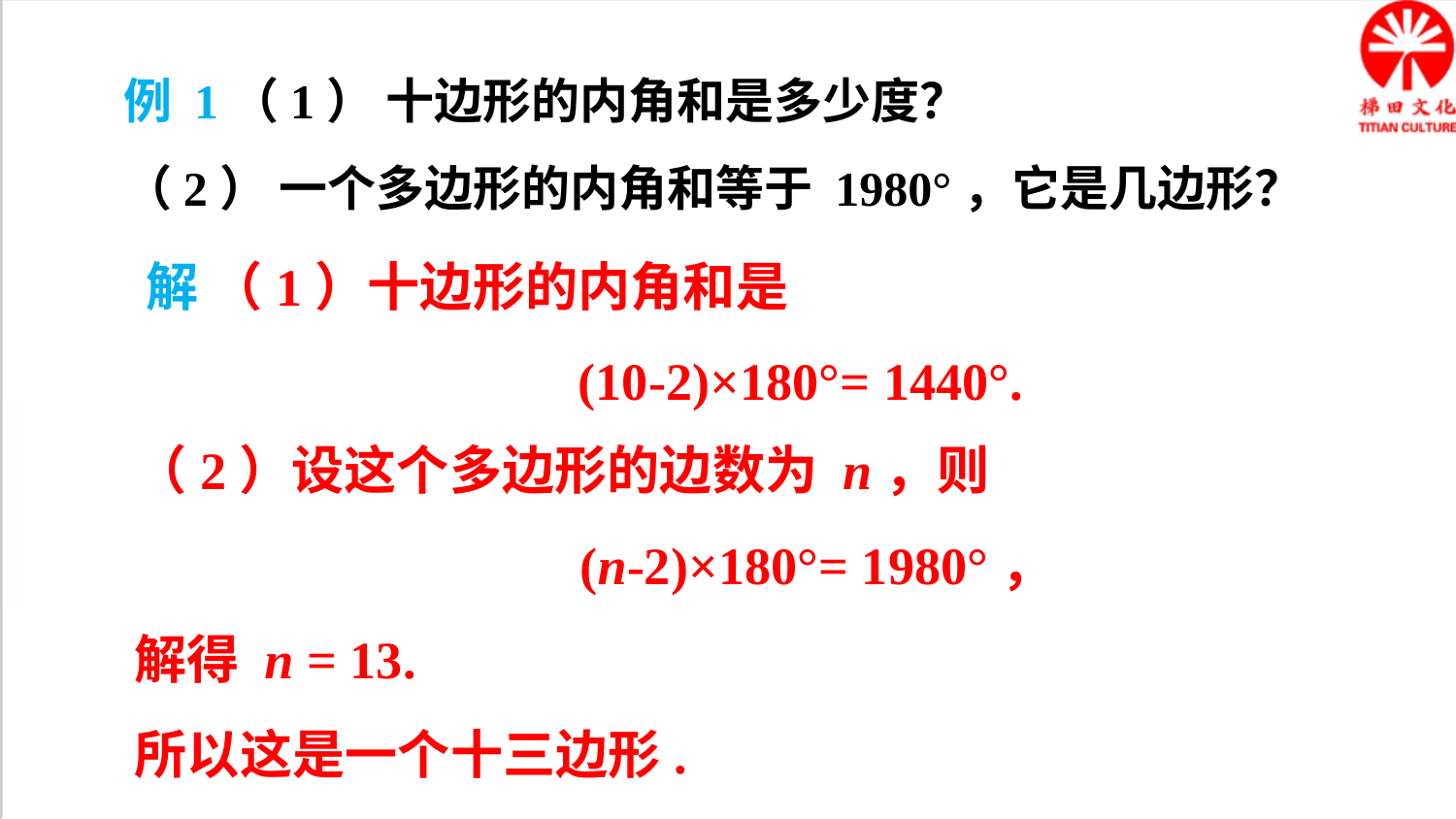

例 1（1） 十边形的内角和是多少度？
（2） 一个多边形的内角和等于 1980°，它是几边形？
解 （1）十边形的内角和是
                                 (10-2)×180°= 1440°.
（2）设这个多边形的边数为 n，则
                                  (n-2)×180°= 1980°，
解得 n = 13.
所以这是一个十三边形.